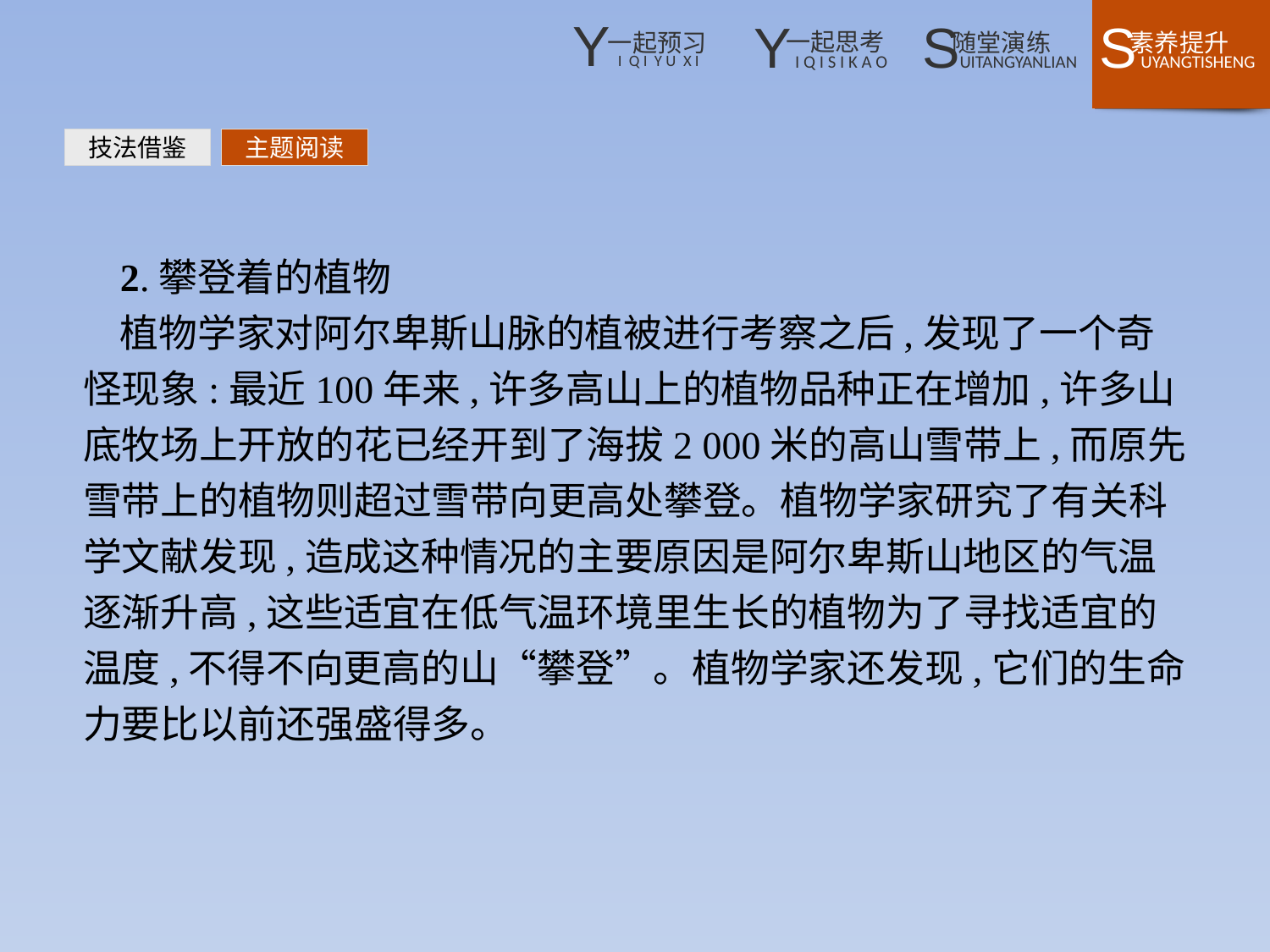

技法借鉴
主题阅读
2.攀登着的植物
植物学家对阿尔卑斯山脉的植被进行考察之后,发现了一个奇怪现象:最近100年来,许多高山上的植物品种正在增加,许多山底牧场上开放的花已经开到了海拔2 000米的高山雪带上,而原先雪带上的植物则超过雪带向更高处攀登。植物学家研究了有关科学文献发现,造成这种情况的主要原因是阿尔卑斯山地区的气温逐渐升高,这些适宜在低气温环境里生长的植物为了寻找适宜的温度,不得不向更高的山“攀登”。植物学家还发现,它们的生命力要比以前还强盛得多。